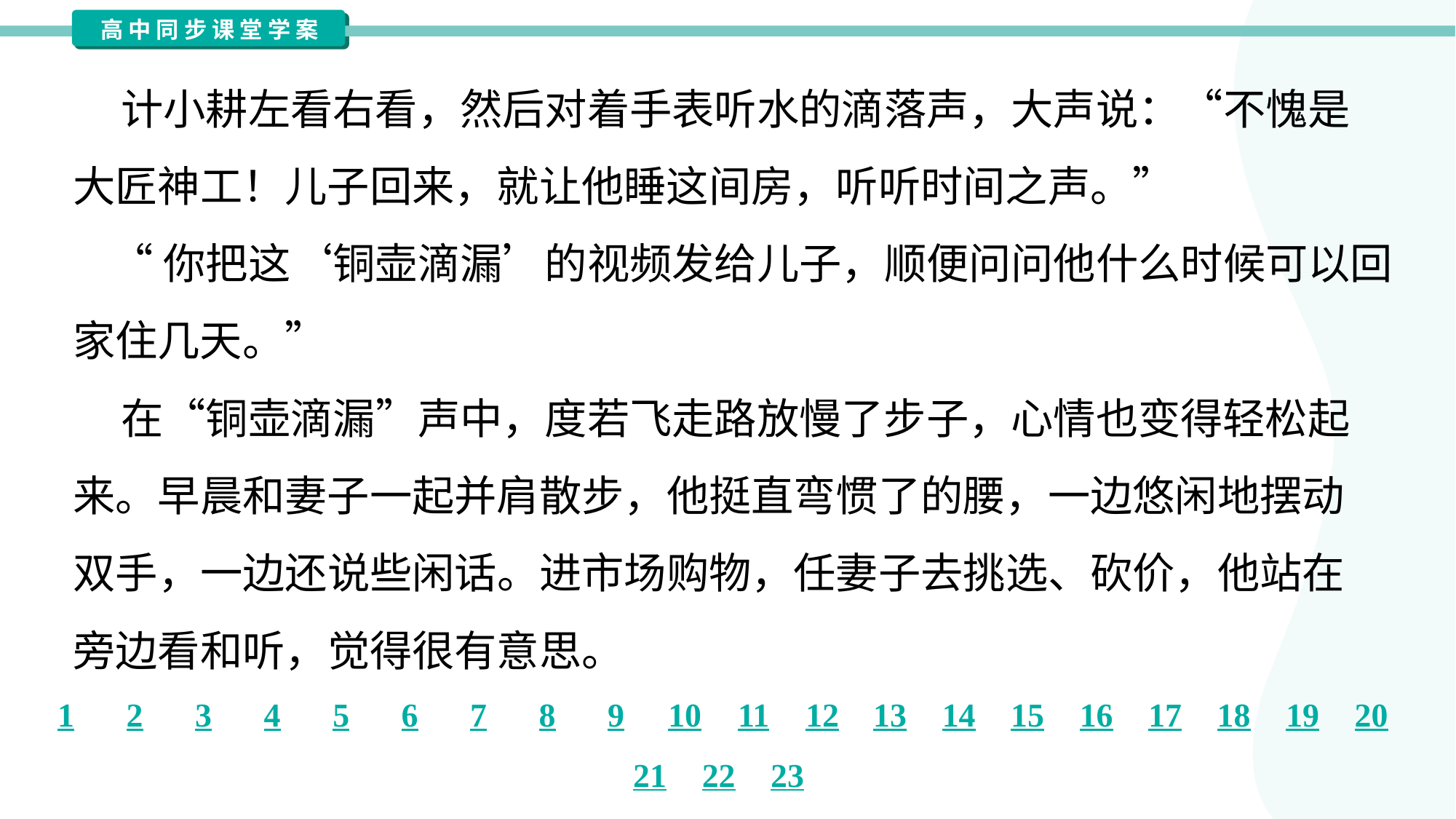

计小耕左看右看，然后对着手表听水的滴落声，大声说：“不愧是
大匠神工！儿子回来，就让他睡这间房，听听时间之声。”
    “你把这‘铜壶滴漏’的视频发给儿子，顺便问问他什么时候可以回
家住几天。”
    在“铜壶滴漏”声中，度若飞走路放慢了步子，心情也变得轻松起
来。早晨和妻子一起并肩散步，他挺直弯惯了的腰，一边悠闲地摆动
双手，一边还说些闲话。进市场购物，任妻子去挑选、砍价，他站在
旁边看和听，觉得很有意思。